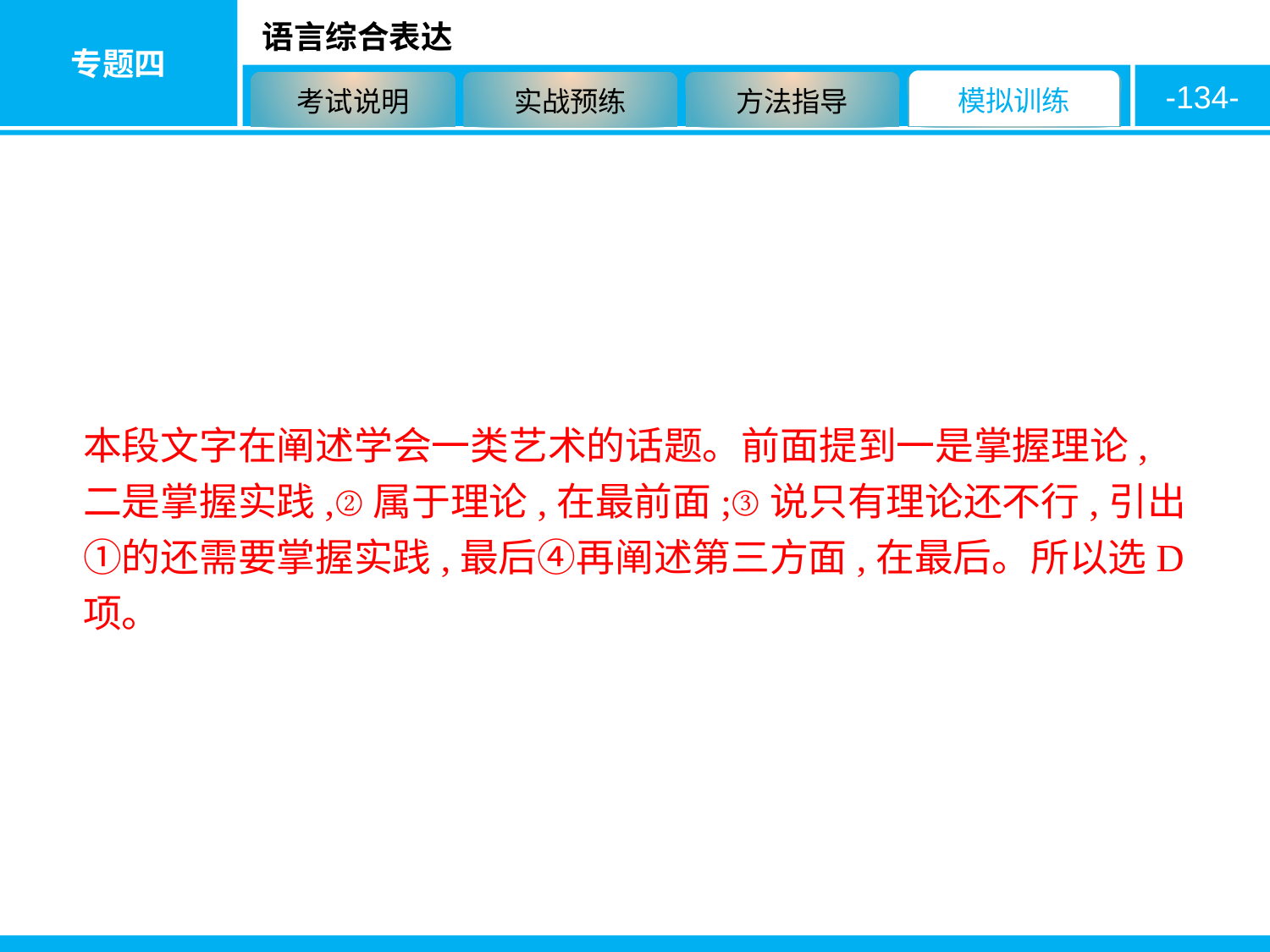

-134-
本段文字在阐述学会一类艺术的话题。前面提到一是掌握理论,二是掌握实践,②属于理论,在最前面;③说只有理论还不行,引出①的还需要掌握实践,最后④再阐述第三方面,在最后。所以选D项。